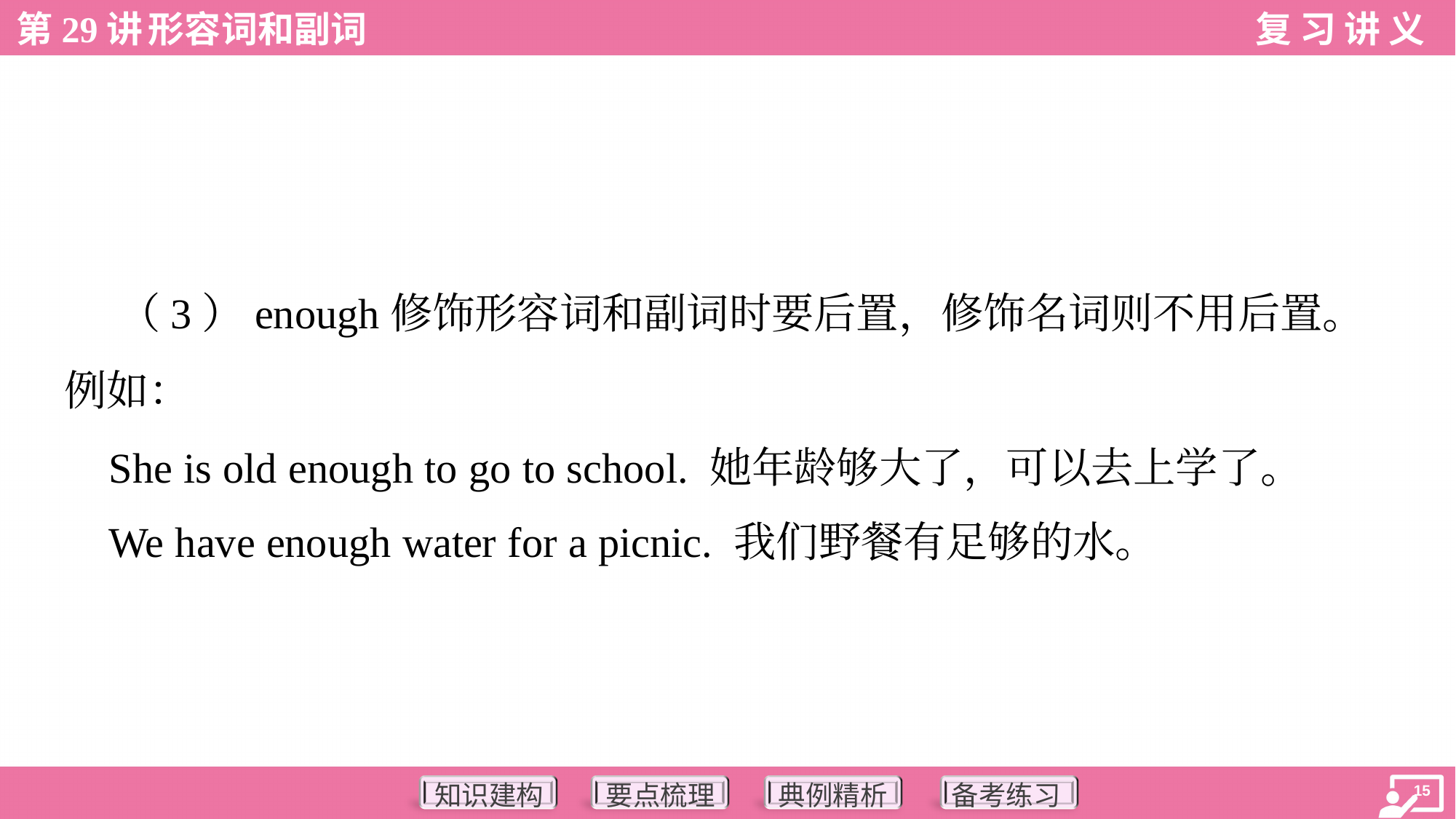

（3）enough修饰形容词和副词时要后置，修饰名词则不用后置。
例如：
    She is old enough to go to school. 她年龄够大了，可以去上学了。
    We have enough water for a picnic. 我们野餐有足够的水。